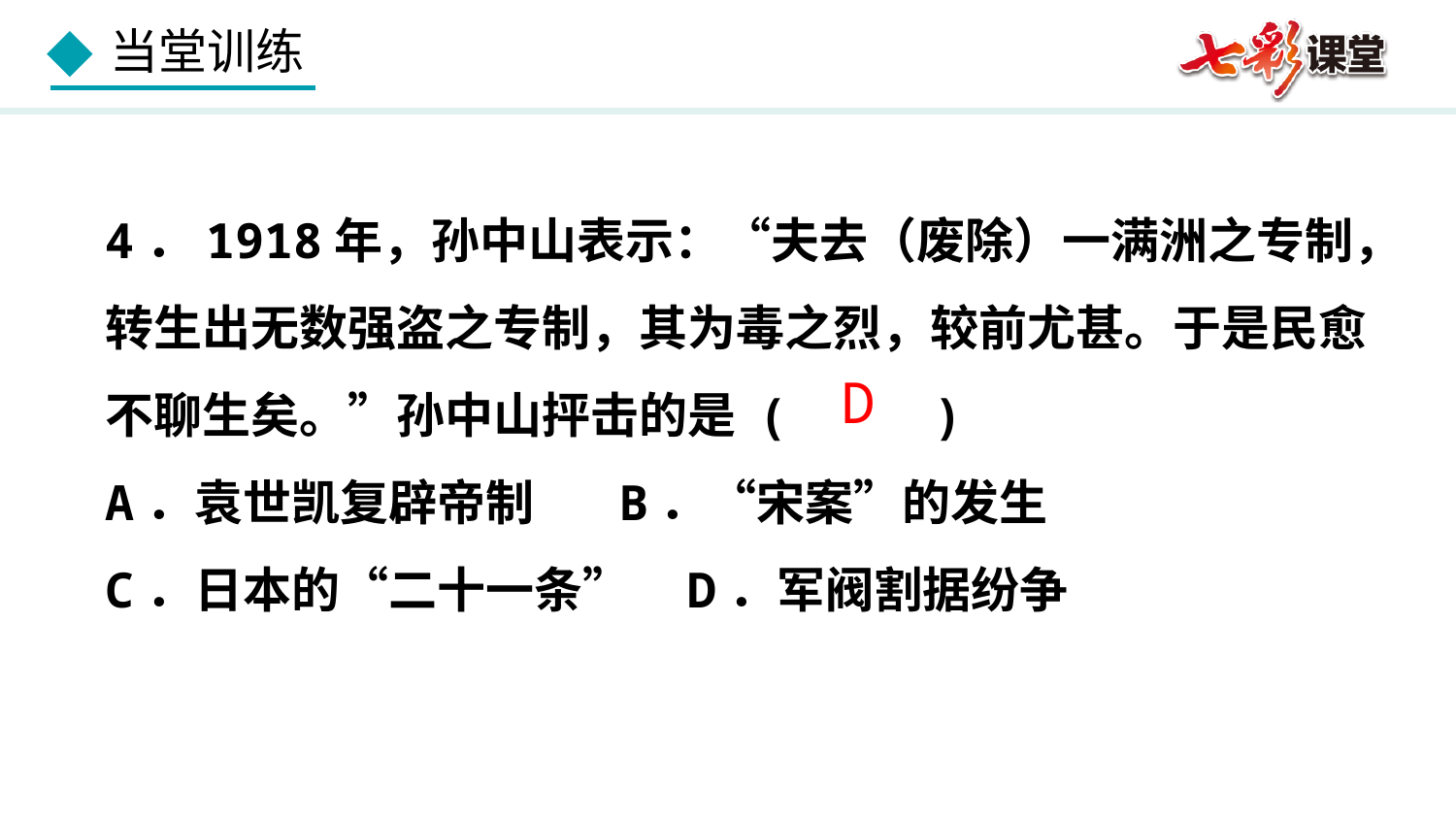

4．1918年，孙中山表示：“夫去（废除）一满洲之专制，转生出无数强盗之专制，其为毒之烈，较前尤甚。于是民愈不聊生矣。”孙中山抨击的是 (     )
A．袁世凯复辟帝制	      B．“宋案”的发生
C．日本的“二十一条”	D．军阀割据纷争
D